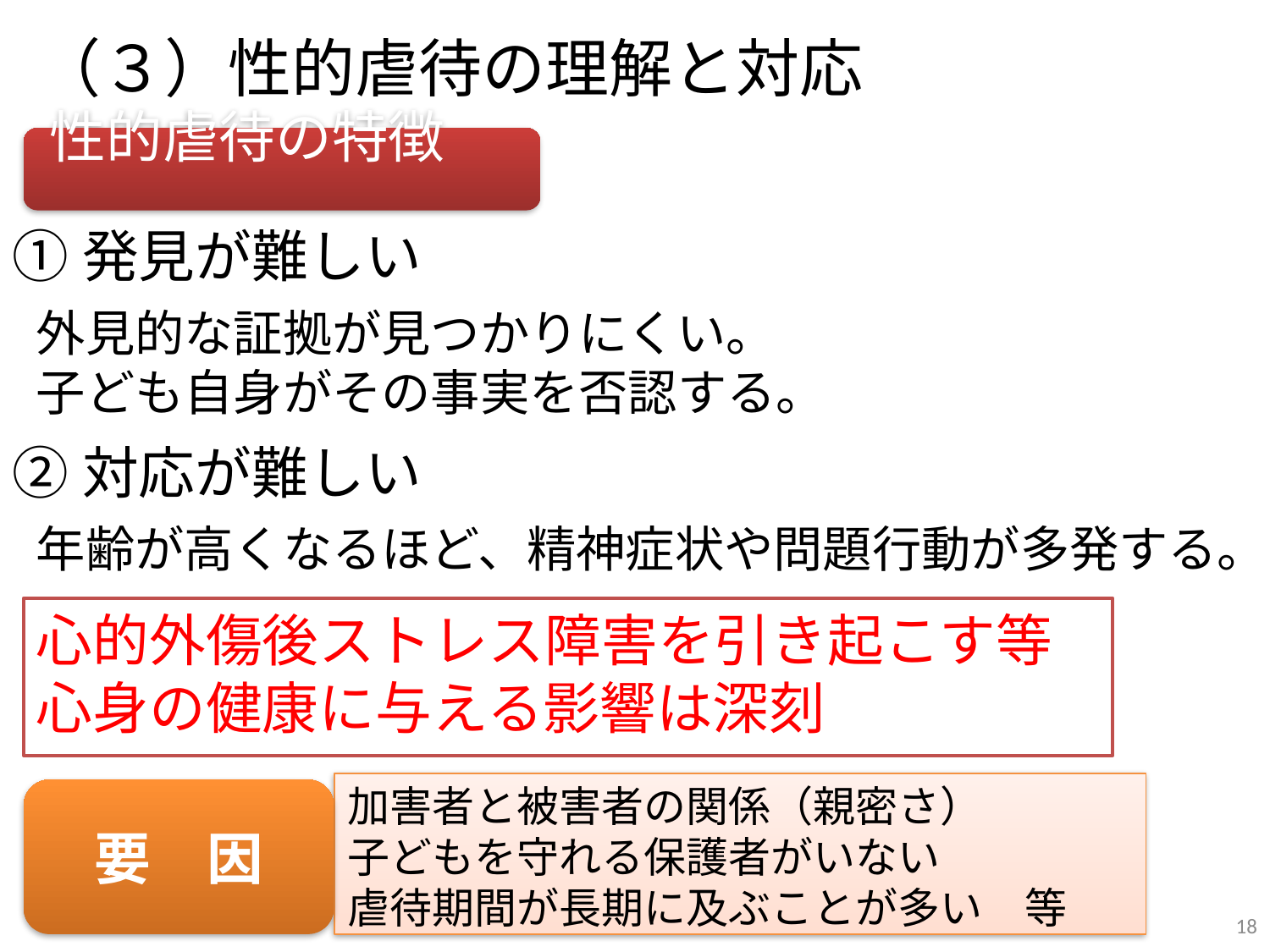

（３）性的虐待の理解と対応
性的虐待の特徴
①発見が難しい
外見的な証拠が見つかりにくい。
子ども自身がその事実を否認する。
②対応が難しい
年齢が高くなるほど、精神症状や問題行動が多発する。
心的外傷後ストレス障害を引き起こす等
心身の健康に与える影響は深刻
加害者と被害者の関係（親密さ）
子どもを守れる保護者がいない
虐待期間が長期に及ぶことが多い　等
要　因
18